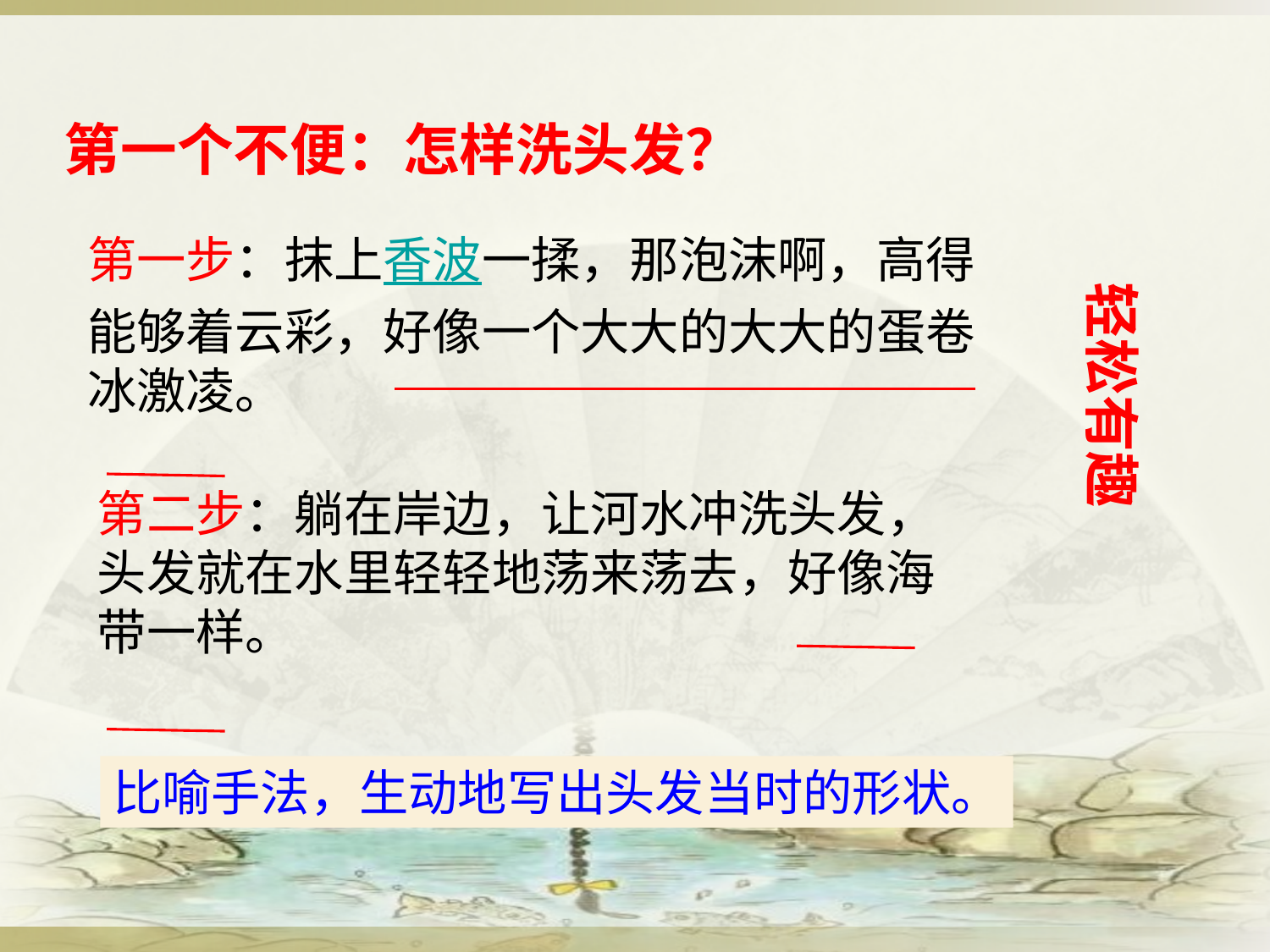

第一个不便：怎样洗头发？
第一步：抹上香波一揉，那泡沫啊，高得能够着云彩，好像一个大大的大大的蛋卷冰激凌。
轻松有趣
第二步：躺在岸边，让河水冲洗头发，头发就在水里轻轻地荡来荡去，好像海带一样。
比喻手法，生动地写出头发当时的形状。